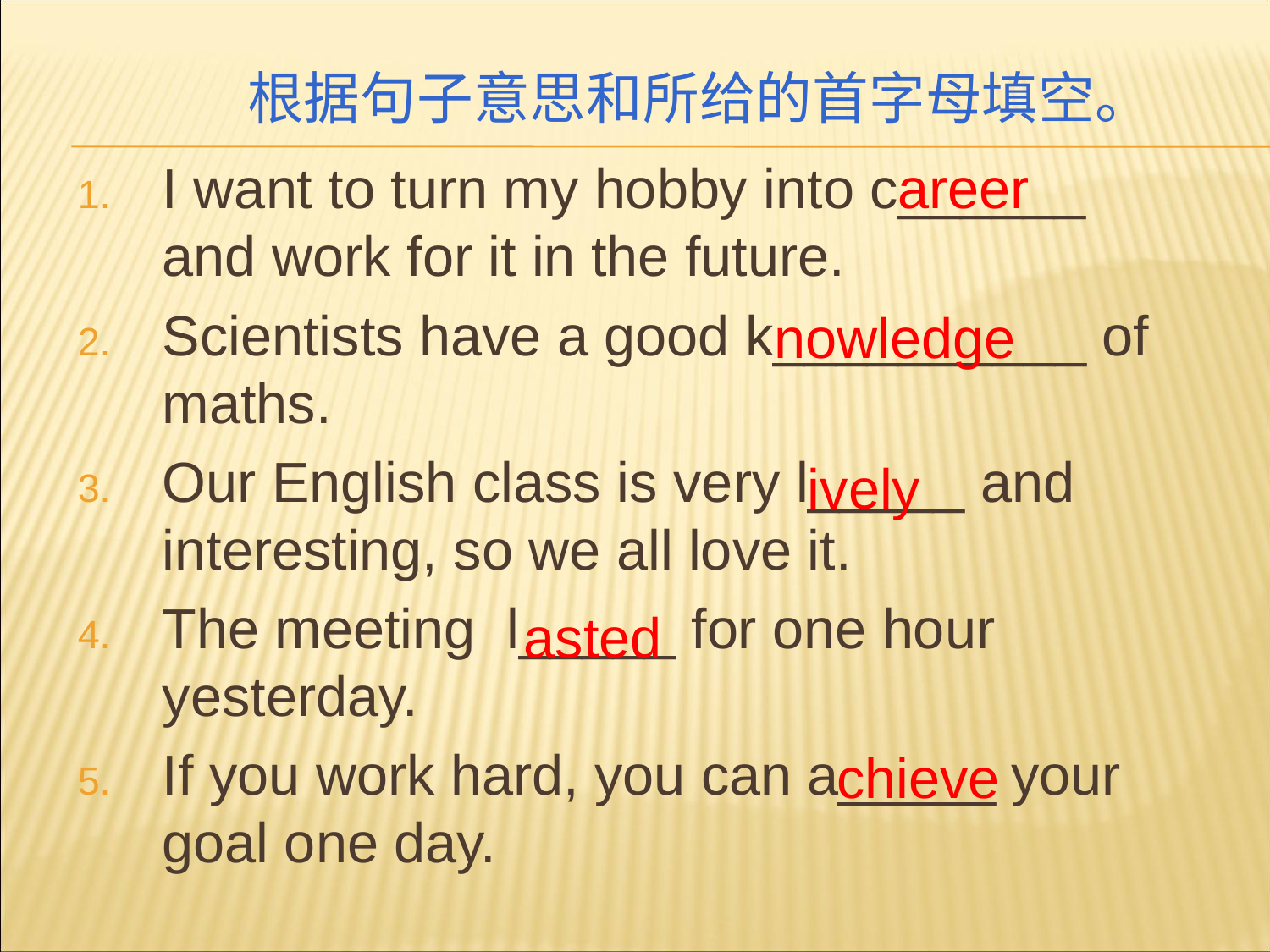

# 根据句子意思和所给的首字母填空。
I want to turn my hobby into c______ and work for it in the future.
Scientists have a good k__________ of maths.
Our English class is very l_____ and interesting, so we all love it.
The meeting  l_____ for one hour yesterday.
If you work hard, you can a_____ your goal one day.
areer
nowledge
ively
asted
chieve